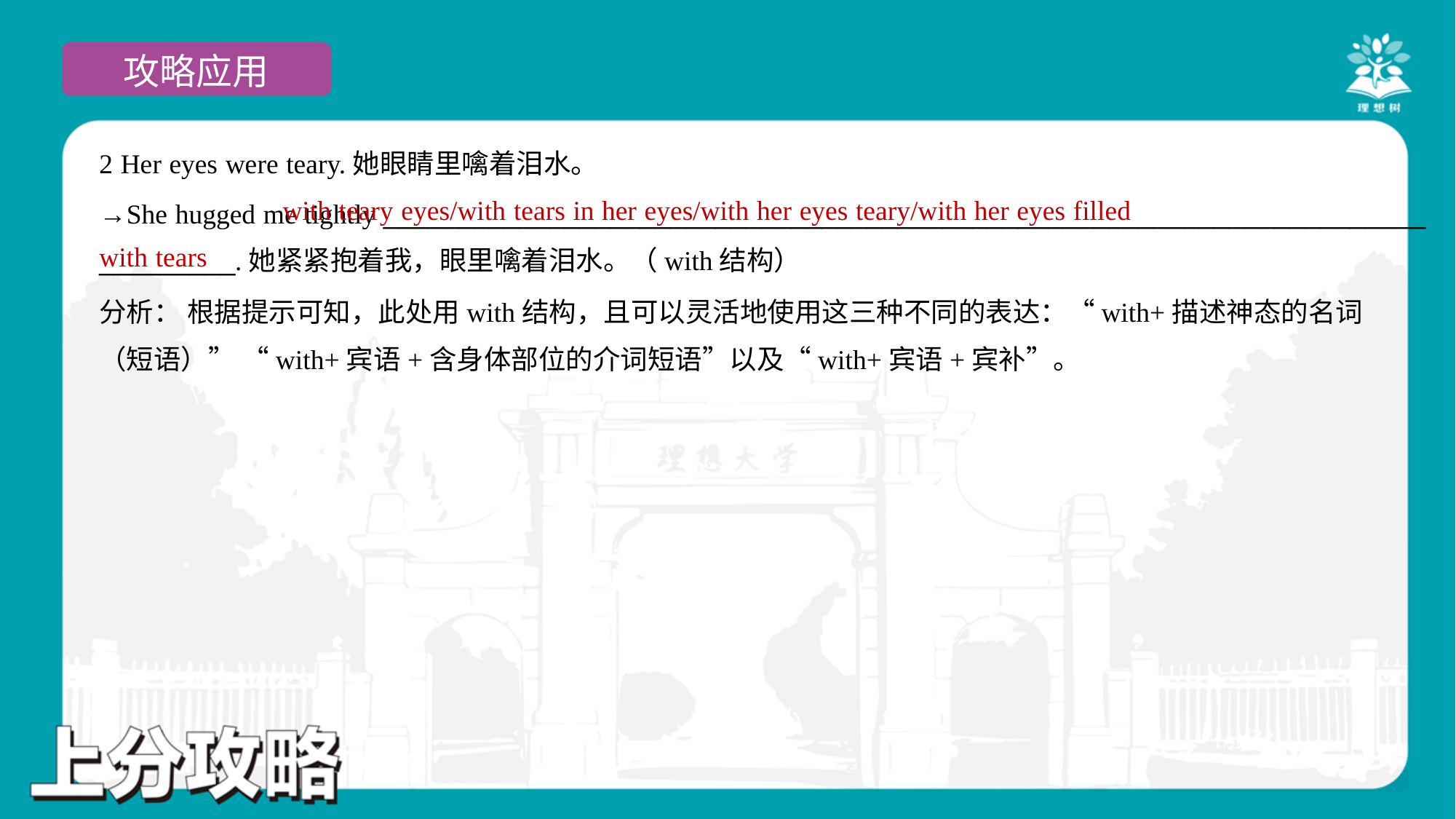

2 Her eyes were teary.她眼睛里噙着泪水。
→She hugged me tightly _____________________________________________________________________
_________.她紧紧抱着我，眼里噙着泪水。（with结构）
                        with teary eyes/with tears in her eyes/with her eyes teary/with her eyes filled
with tears
分析： 根据提示可知，此处用with结构，且可以灵活地使用这三种不同的表达：“with+描述神态的名词
（短语）” “with+宾语+含身体部位的介词短语”以及“with+宾语+宾补”。